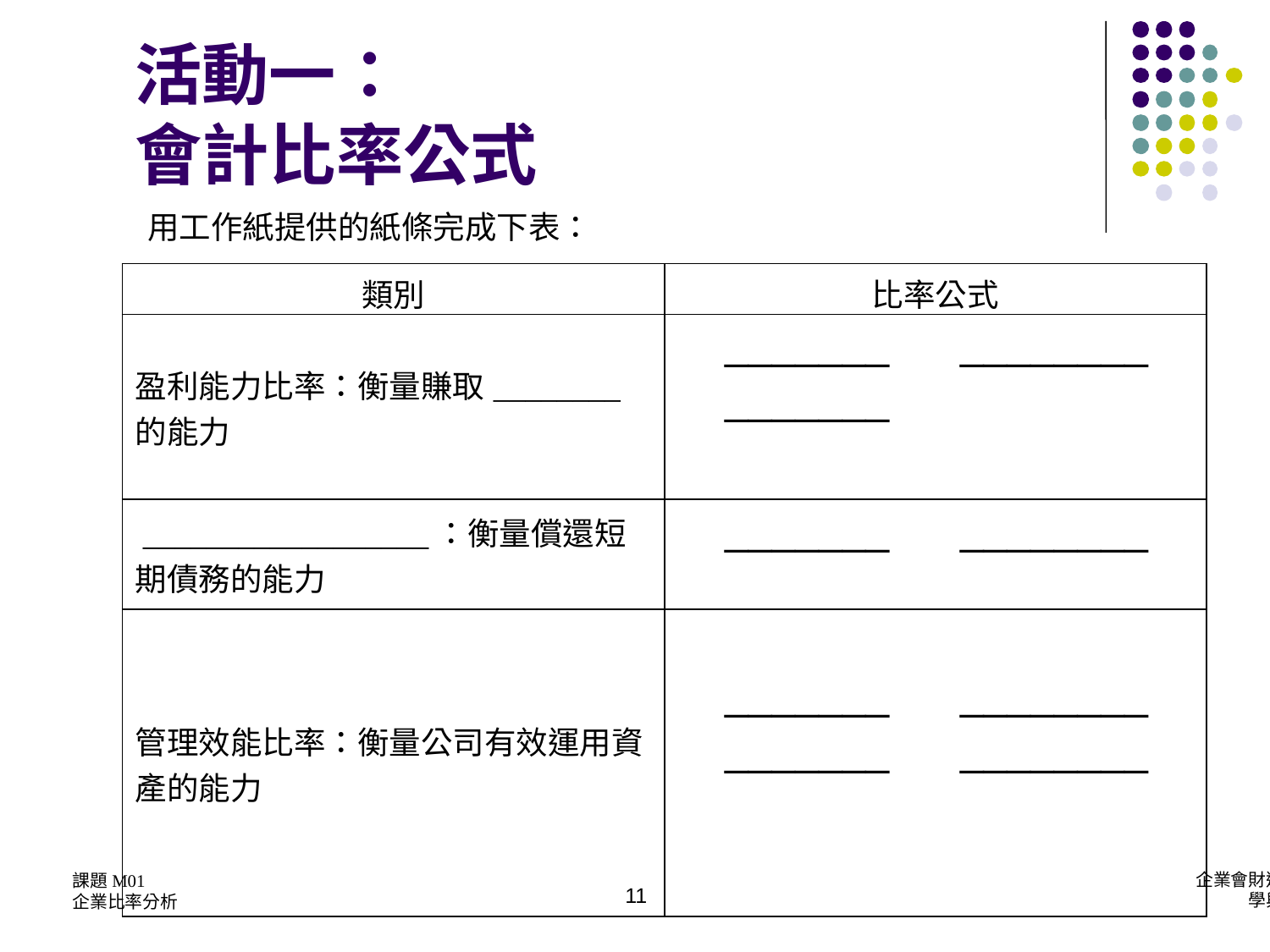

活動一：
會計比率公式
用工作紙提供的紙條完成下表：
| 類別 | 比率公式 |
| --- | --- |
| 盈利能力比率：衡量賺取\_\_\_\_\_\_\_\_的能力 | \_\_\_\_\_\_\_ \_\_\_\_\_\_\_\_ \_\_\_\_\_\_\_ |
| \_\_\_\_\_\_\_\_\_\_\_\_\_\_\_\_\_\_：衡量償還短期債務的能力 | \_\_\_\_\_\_\_ \_\_\_\_\_\_\_\_ |
| 管理效能比率：衡量公司有效運用資產的能力 | \_\_\_\_\_\_\_ \_\_\_\_\_\_\_\_ \_\_\_\_\_\_\_ \_\_\_\_\_\_\_\_ |

11
課題M01
企業比率分析